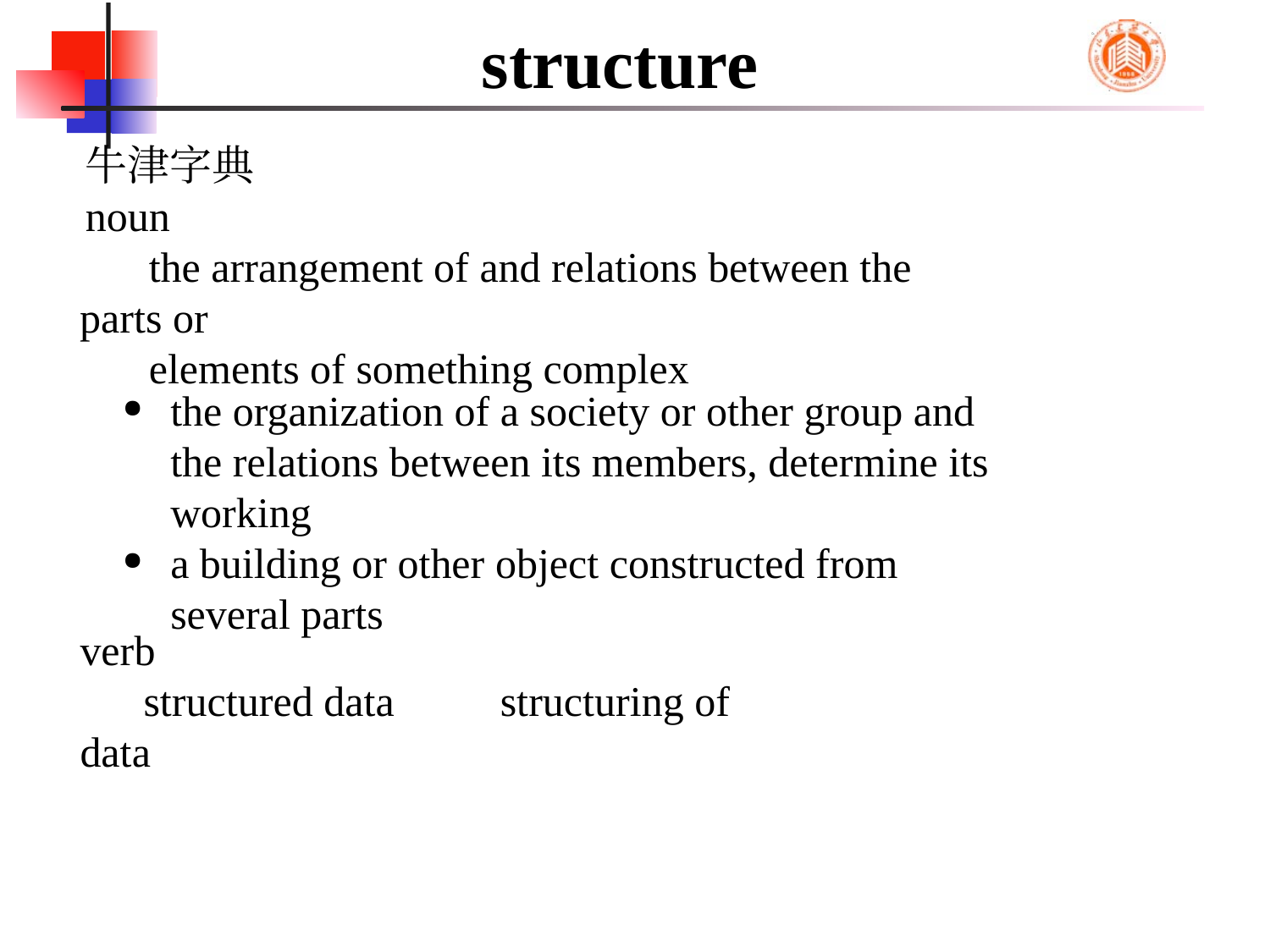

# structure
牛津字典
noun
the arrangement of and relations between the parts or
elements of something complex
the organization of a society or other group and the relations between its members, determine its working
a building or other object constructed from several parts
verb
structured data          structuring of data